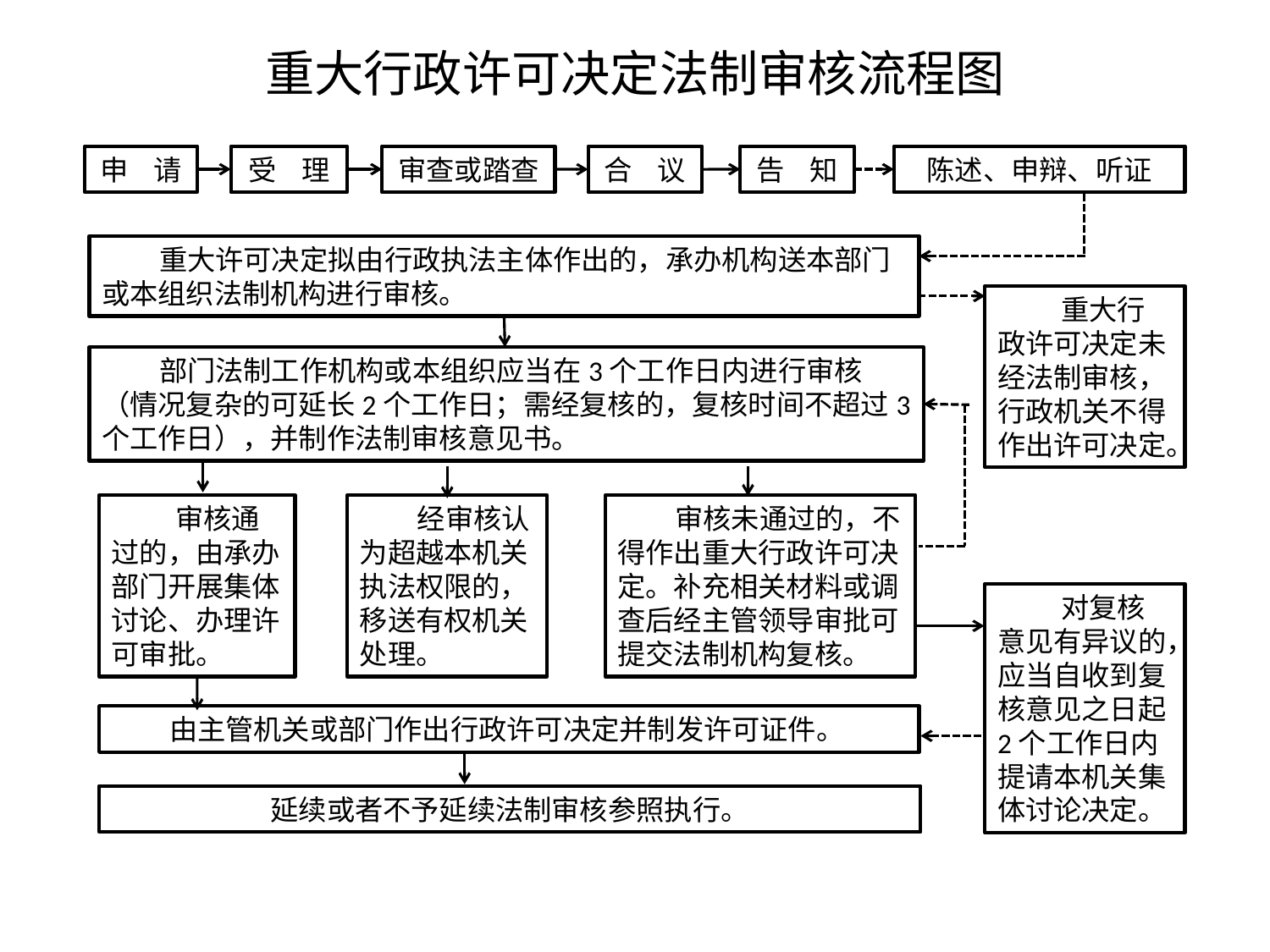

重大行政许可决定法制审核流程图
申    请
受    理
审查或踏查
告    知
陈述、申辩、听证
合    议
        重大许可决定拟由行政执法主体作出的，承办机构送本部门或本组织法制机构进行审核。
         重大行政许可决定未经法制审核，行政机关不得作出许可决定。
        部门法制工作机构或本组织应当在3个工作日内进行审核（情况复杂的可延长2个工作日；需经复核的，复核时间不超过3个工作日），并制作法制审核意见书。
         审核通过的，由承办部门开展集体讨论、办理许可审批。
        经审核认为超越本机关执法权限的，移送有权机关处理。
        审核未通过的，不得作出重大行政许可决定。补充相关材料或调查后经主管领导审批可提交法制机构复核。
         对复核意见有异议的，应当自收到复核意见之日起2个工作日内提请本机关集体讨论决定。
        由主管机关或部门作出行政许可决定并制发许可证件。
延续或者不予延续法制审核参照执行。